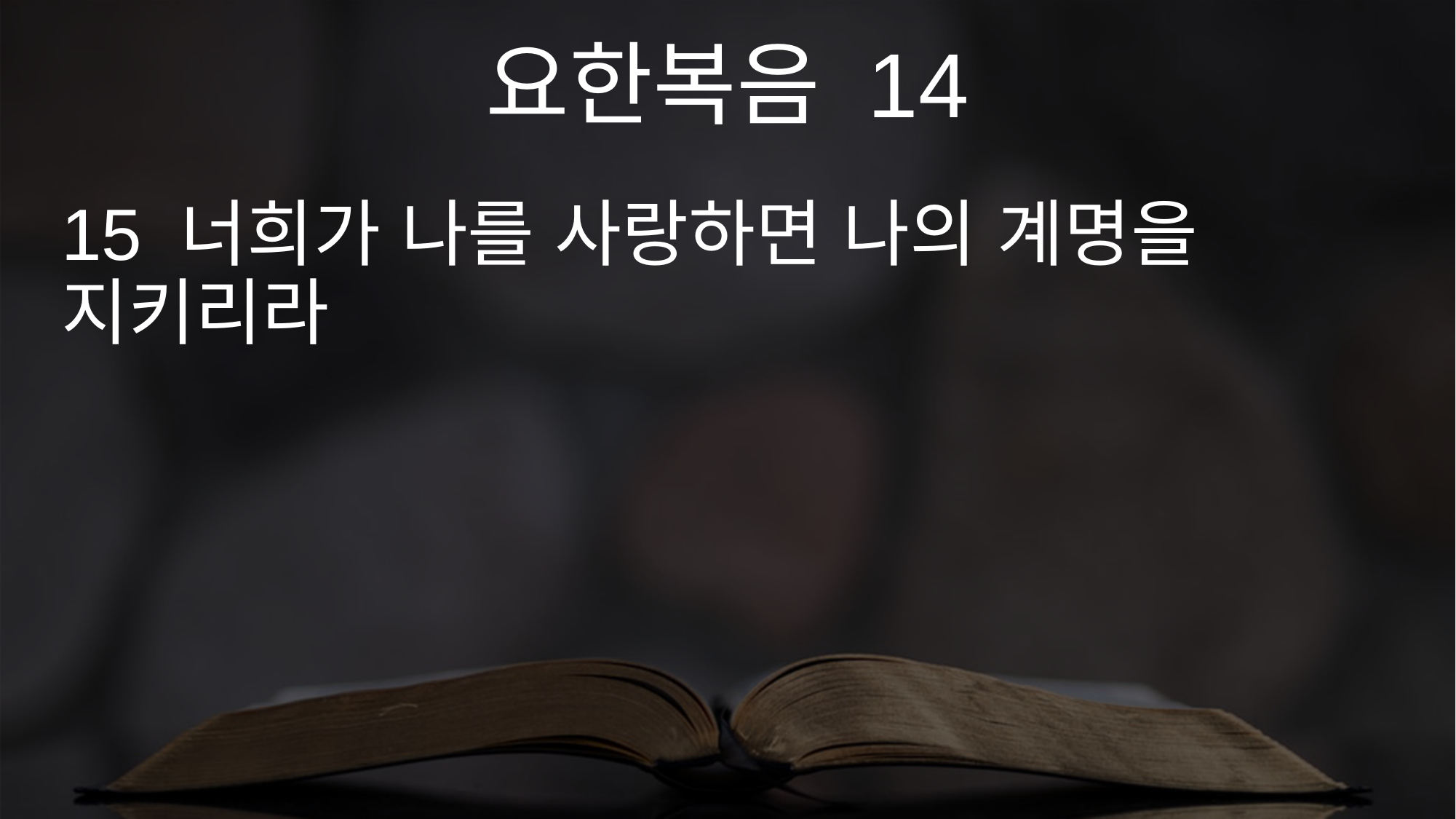

요한복음 14
15 너희가 나를 사랑하면 나의 계명을 지키리라